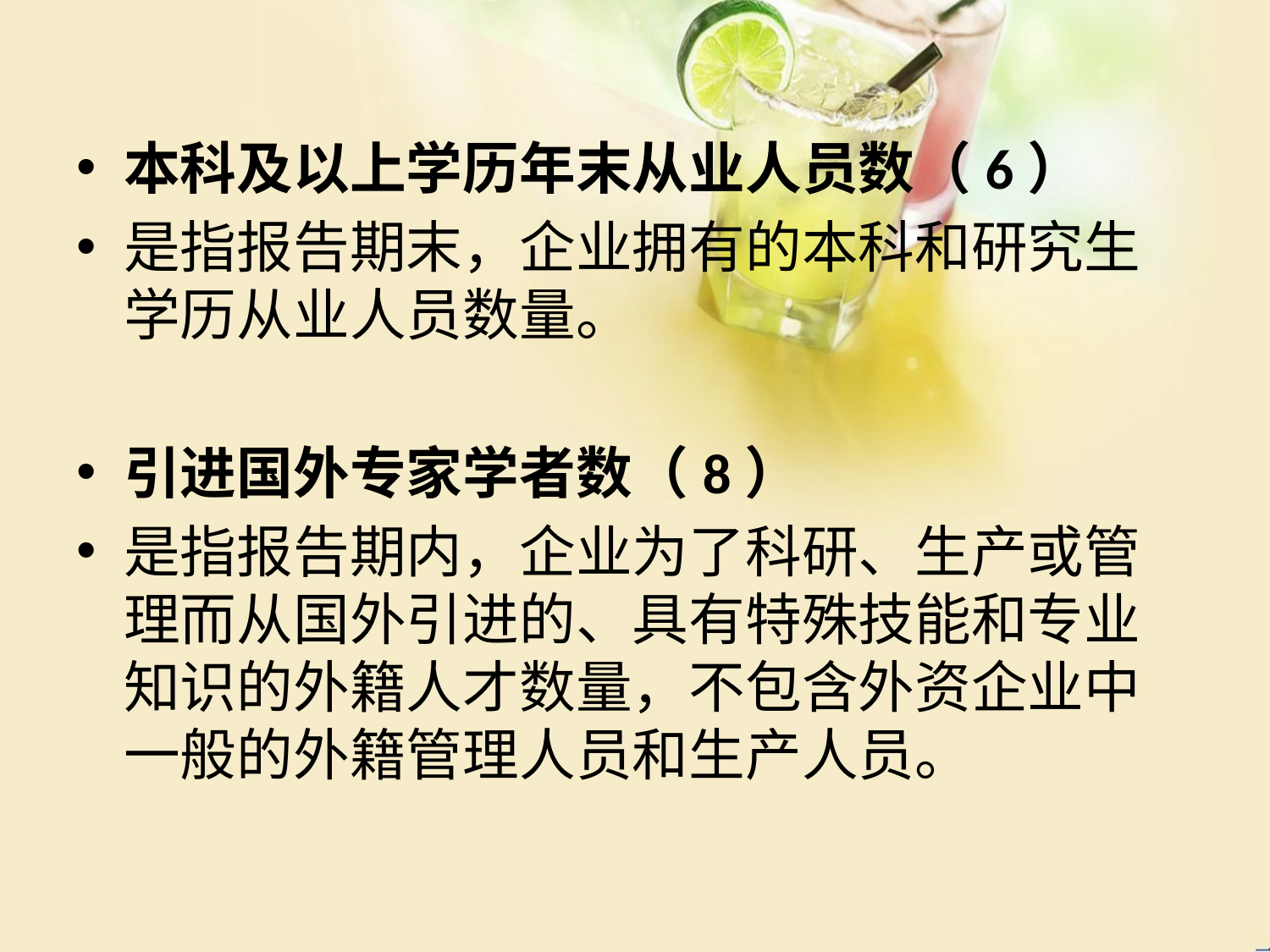

本科及以上学历年末从业人员数（6）
是指报告期末，企业拥有的本科和研究生学历从业人员数量。

引进国外专家学者数（8）
是指报告期内，企业为了科研、生产或管理而从国外引进的、具有特殊技能和专业知识的外籍人才数量，不包含外资企业中一般的外籍管理人员和生产人员。